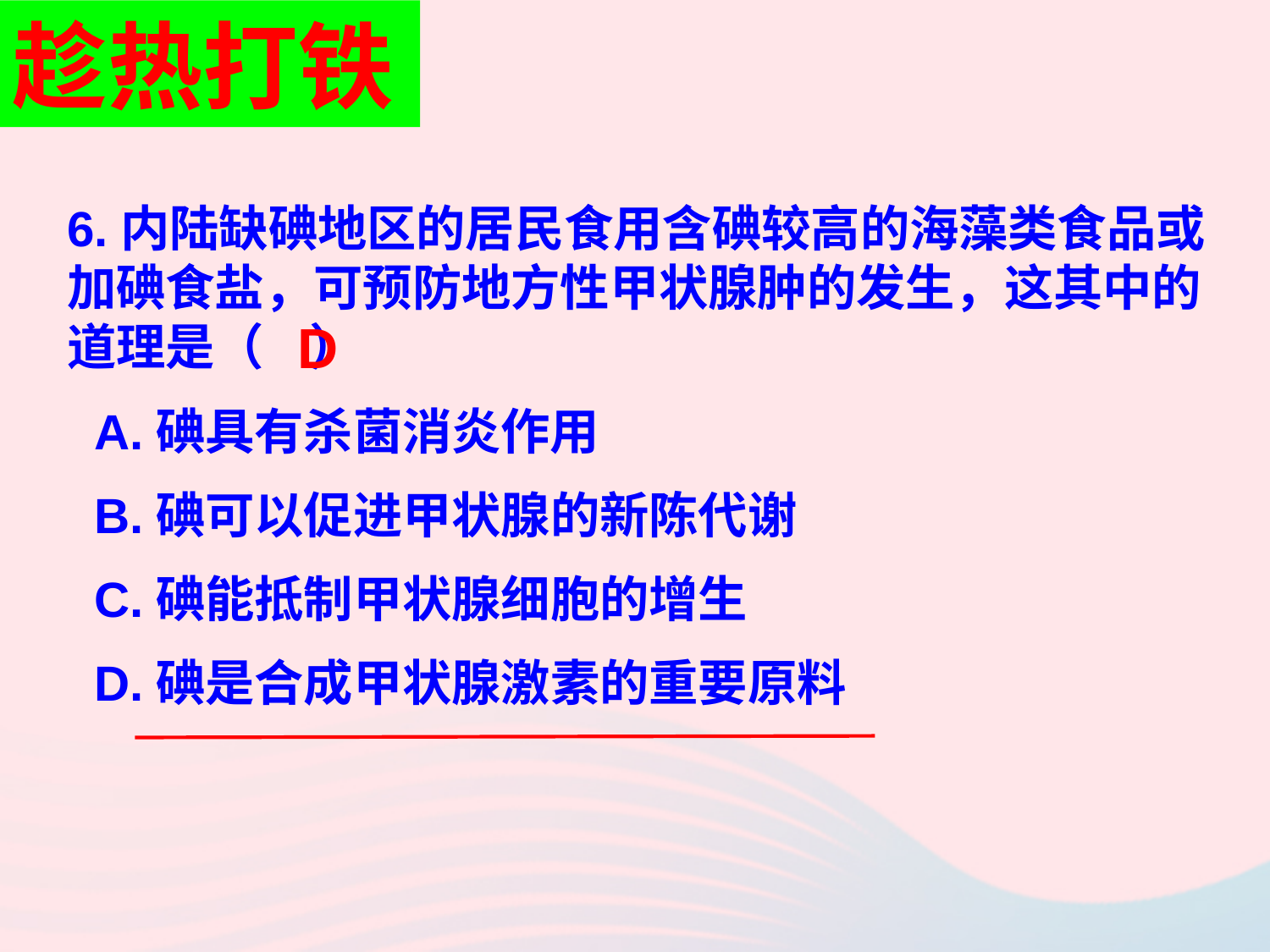

趁热打铁
6.内陆缺碘地区的居民食用含碘较高的海藻类食品或加碘食盐，可预防地方性甲状腺肿的发生，这其中的道理是（    ）
  A.碘具有杀菌消炎作用
  B.碘可以促进甲状腺的新陈代谢
  C.碘能抵制甲状腺细胞的增生
  D.碘是合成甲状腺激素的重要原料
D